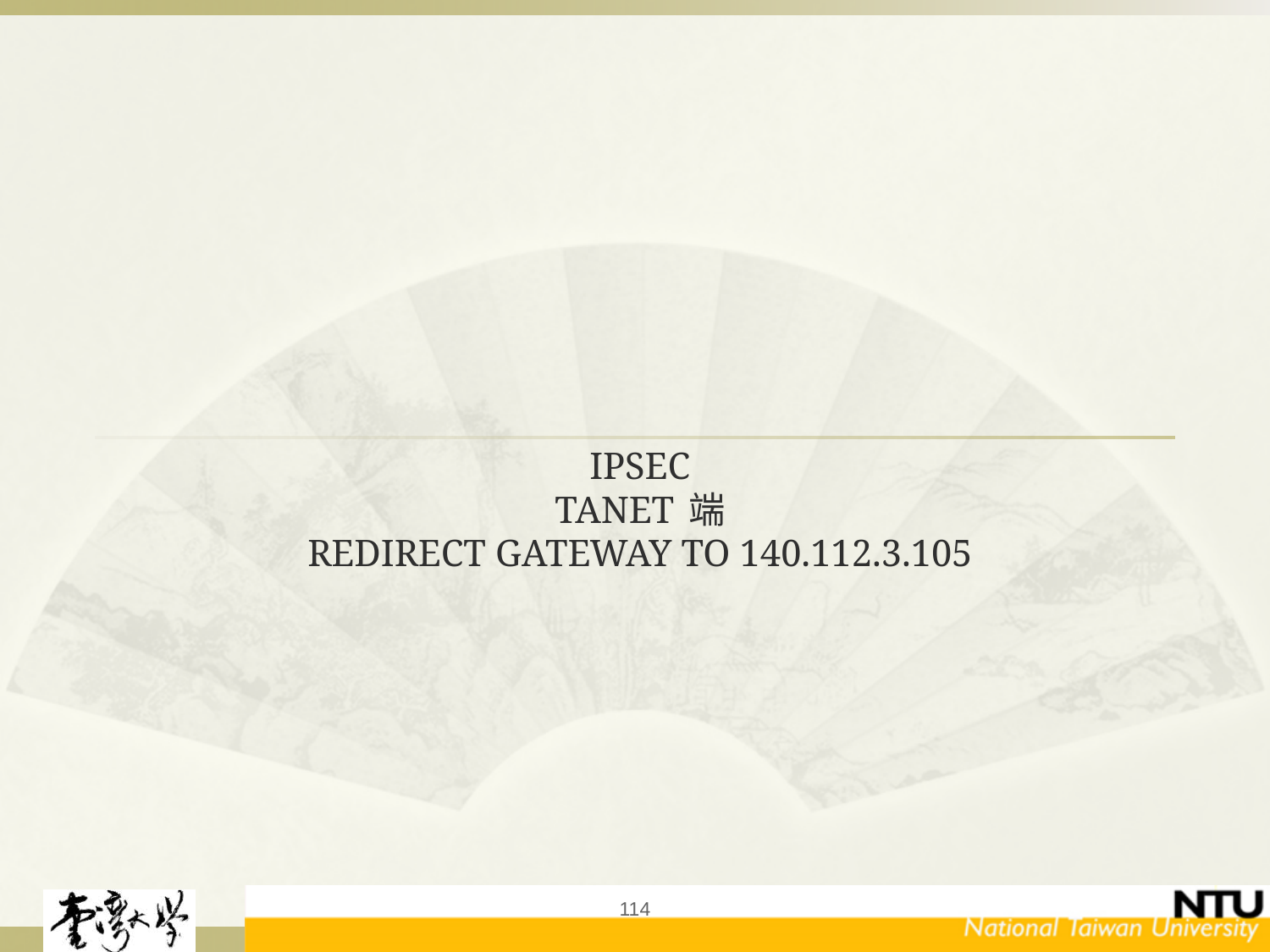

# IPsec TANet 端 redirect Gateway to 140.112.3.105
114